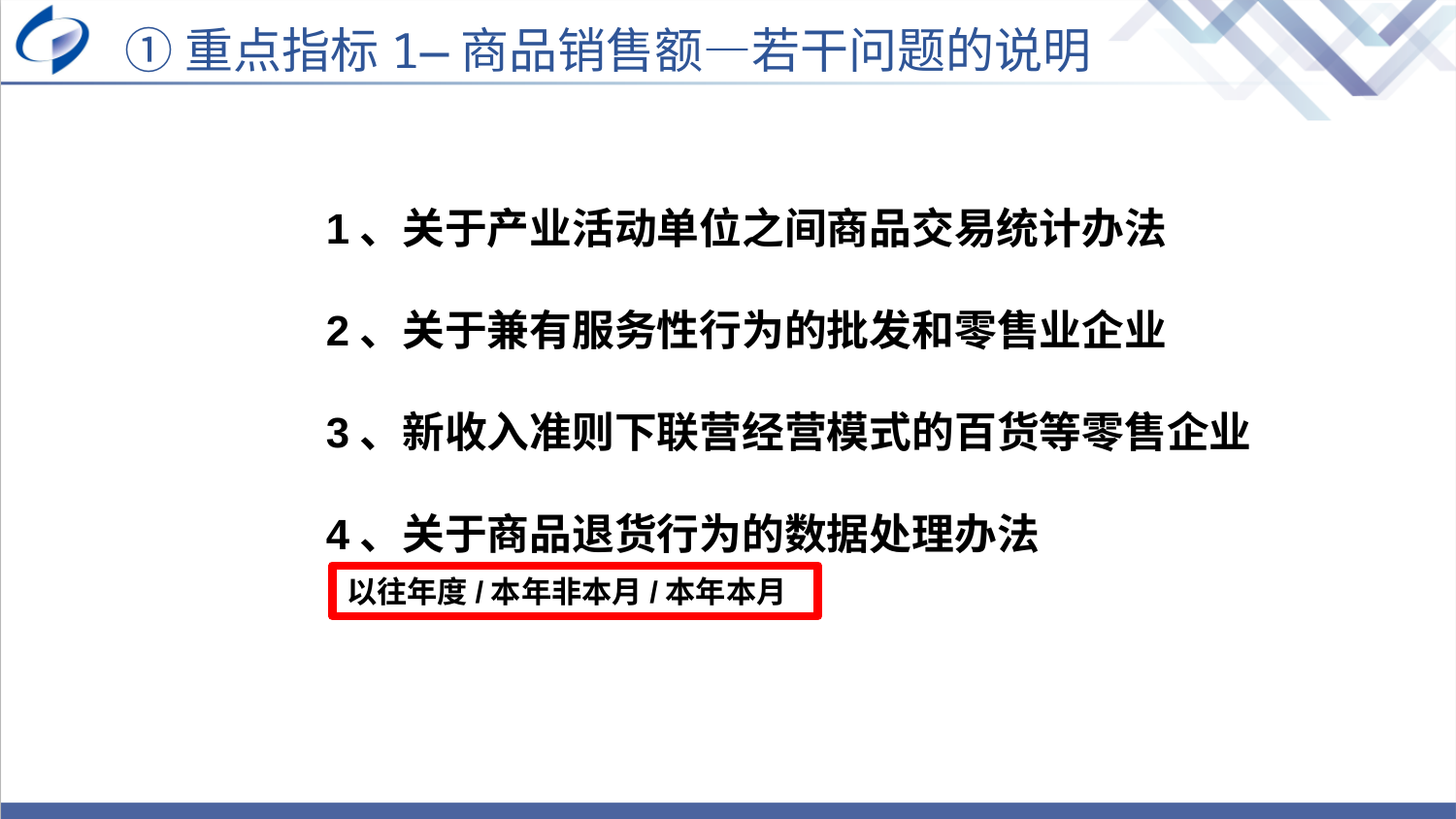

①重点指标1—商品销售额—若干问题的说明
1、关于产业活动单位之间商品交易统计办法

2、关于兼有服务性行为的批发和零售业企业

3、新收入准则下联营经营模式的百货等零售企业

4、关于商品退货行为的数据处理办法
以往年度/本年非本月/本年本月